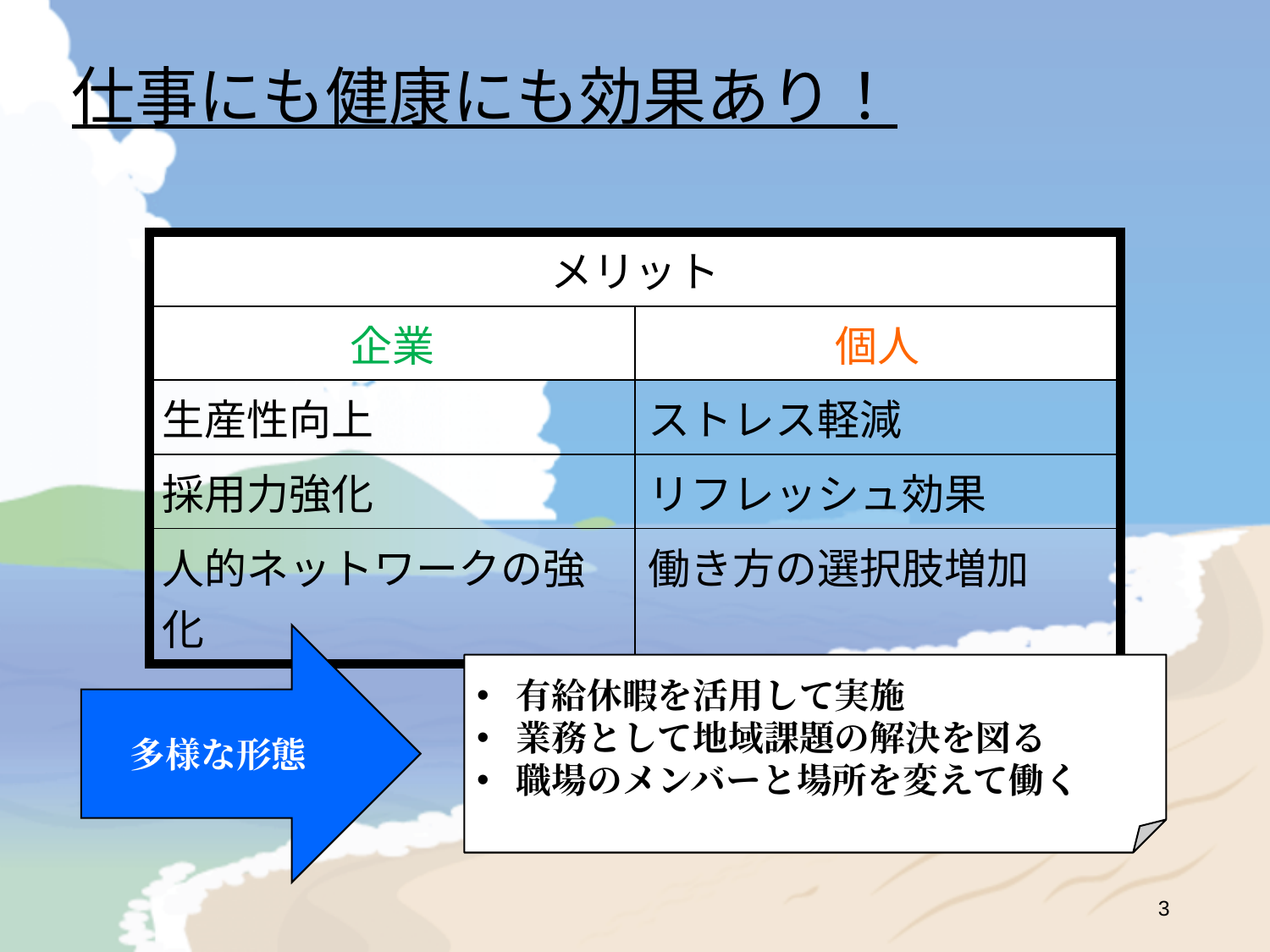

仕事にも健康にも効果あり！
| メリット |  |
| --- | --- |
| 企業 | 個人 |
| 生産性向上 | ストレス軽減 |
| 採用力強化 | リフレッシュ効果 |
| 人的ネットワークの強化 | 働き方の選択肢増加 |
多様な形態
有給休暇を活用して実施
業務として地域課題の解決を図る
職場のメンバーと場所を変えて働く
3